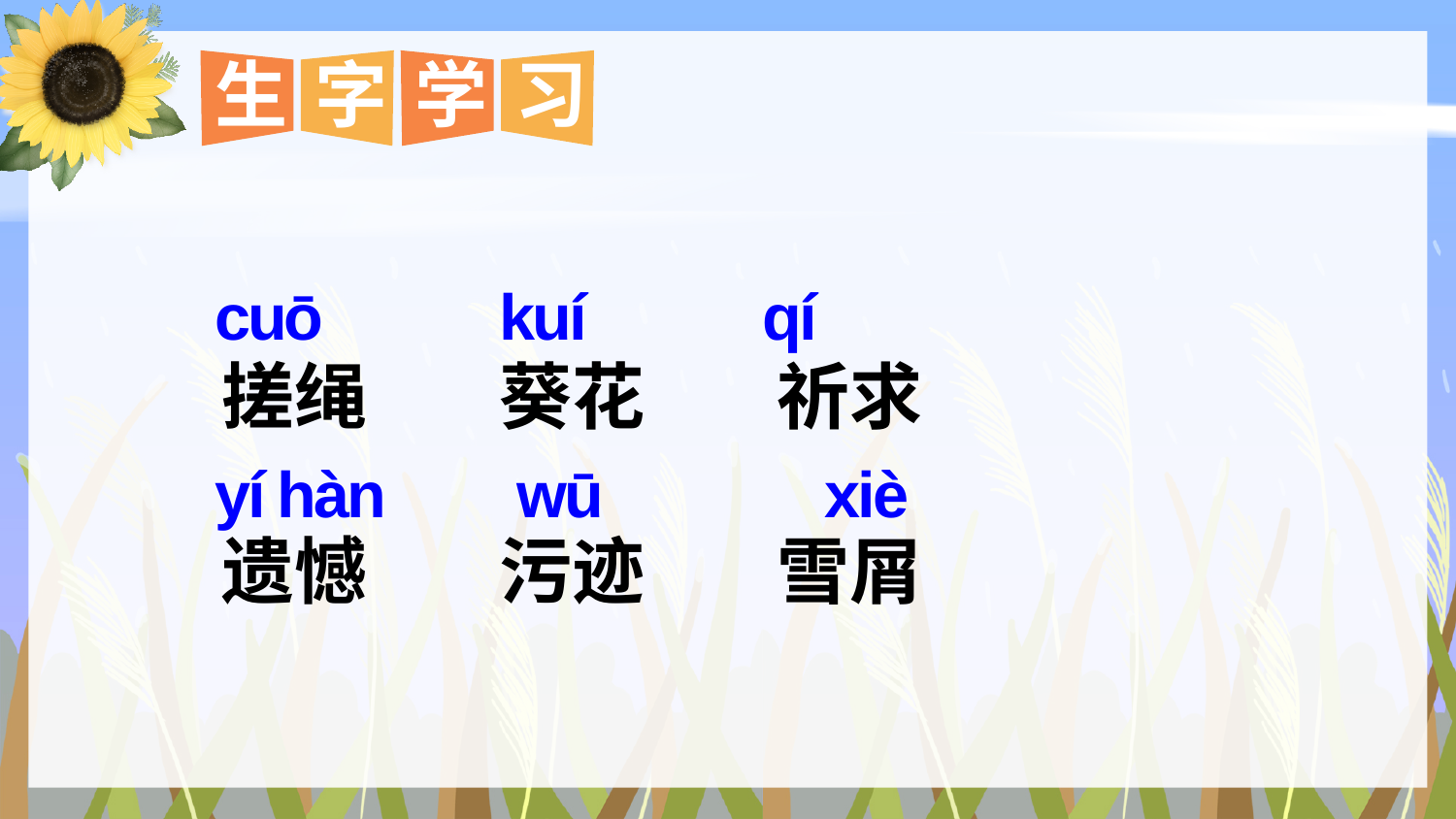

生
字
学
习
cuō            kuí            qí
yí hàn         wū               xiè
搓绳        葵花        祈求
遗憾        污迹        雪屑